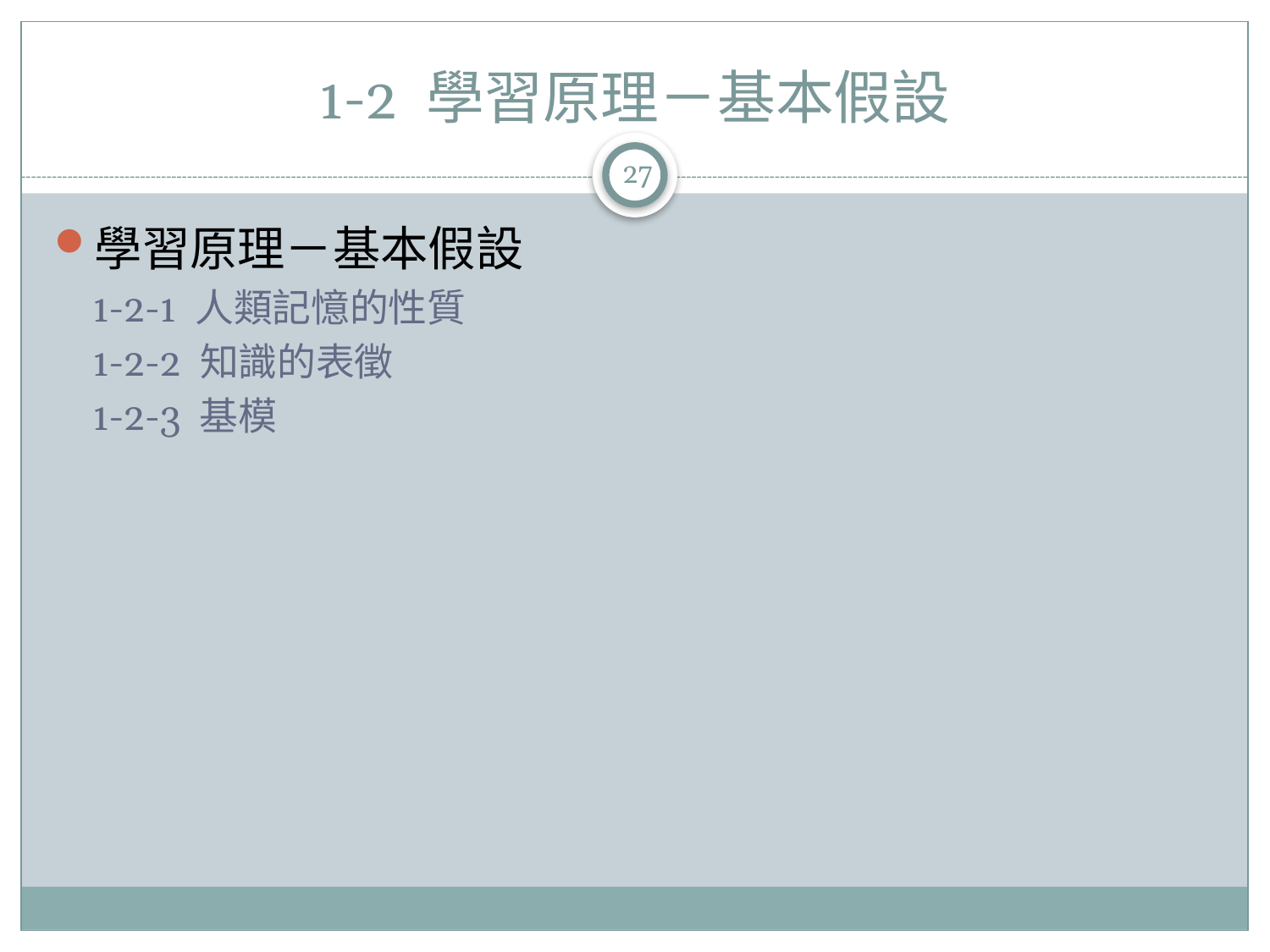

# 1-2 學習原理－基本假設
27
學習原理－基本假設
1-2-1 人類記憶的性質
1-2-2 知識的表徵
1-2-3 基模